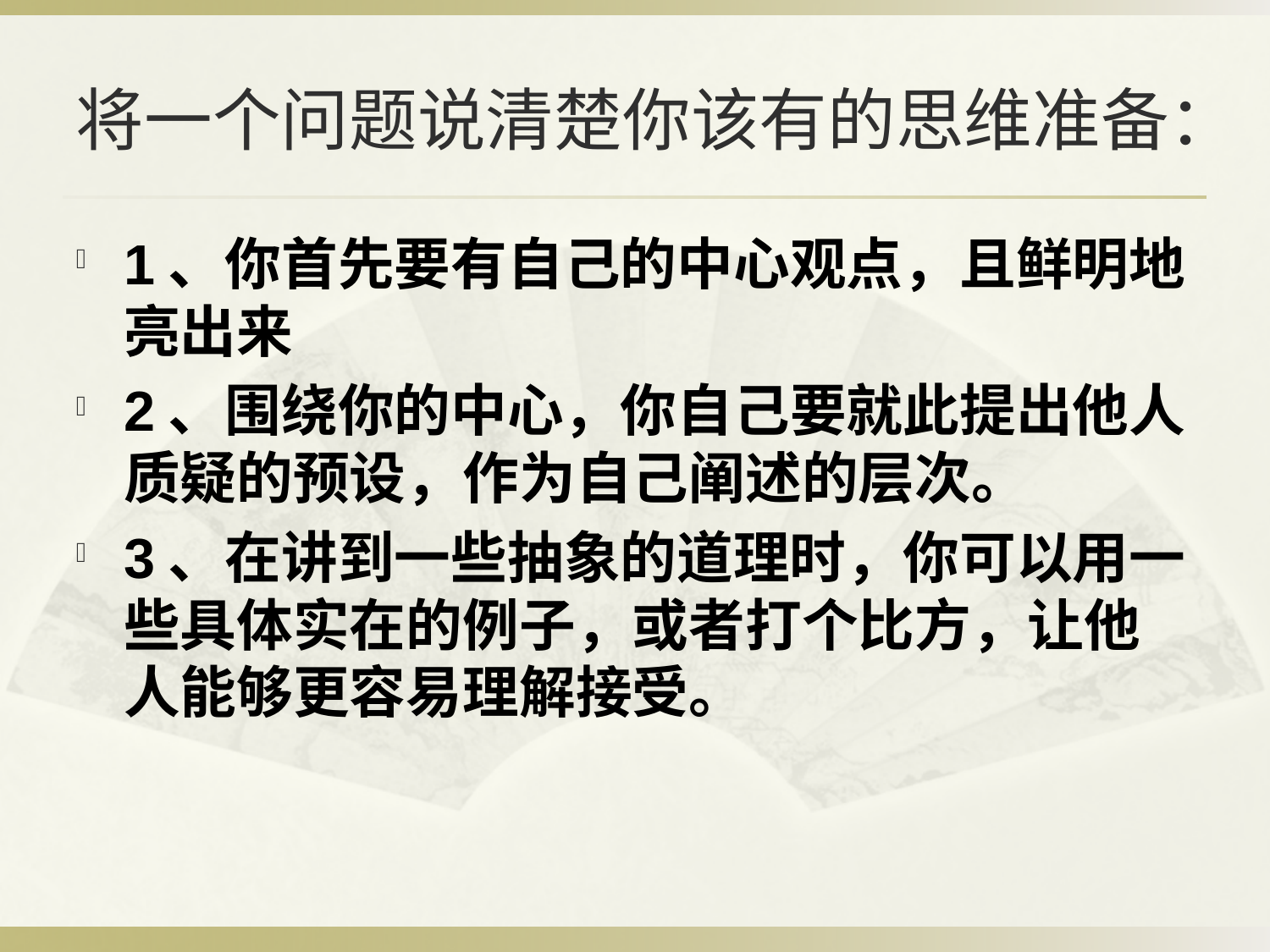

# 将一个问题说清楚你该有的思维准备：
1、你首先要有自己的中心观点，且鲜明地亮出来
2、围绕你的中心，你自己要就此提出他人质疑的预设，作为自己阐述的层次。
3、在讲到一些抽象的道理时，你可以用一些具体实在的例子，或者打个比方，让他人能够更容易理解接受。